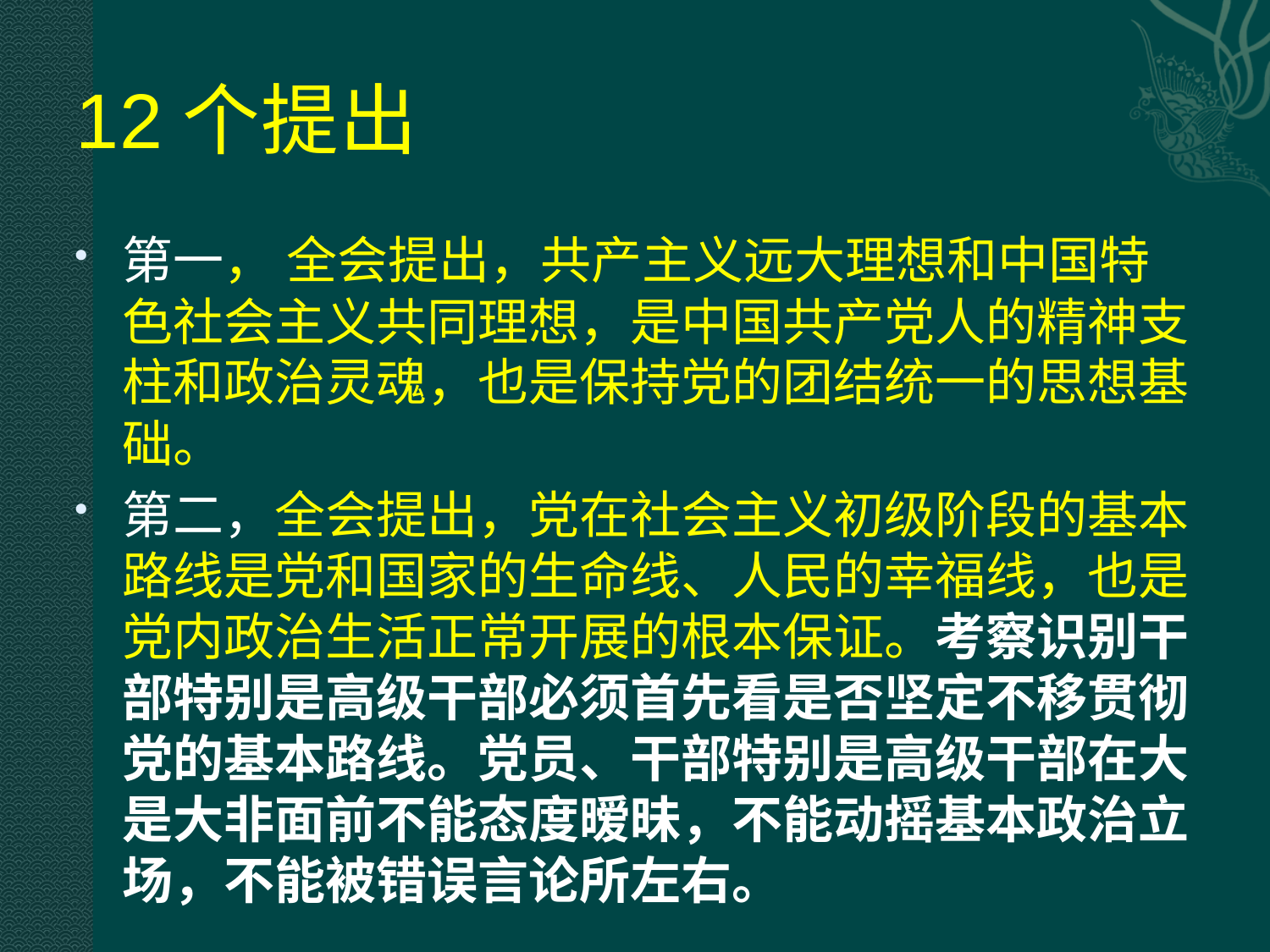

# 12个提出
第一， 全会提出，共产主义远大理想和中国特色社会主义共同理想，是中国共产党人的精神支柱和政治灵魂，也是保持党的团结统一的思想基础。
第二，全会提出，党在社会主义初级阶段的基本路线是党和国家的生命线、人民的幸福线，也是党内政治生活正常开展的根本保证。考察识别干部特别是高级干部必须首先看是否坚定不移贯彻党的基本路线。党员、干部特别是高级干部在大是大非面前不能态度暧昧，不能动摇基本政治立场，不能被错误言论所左右。